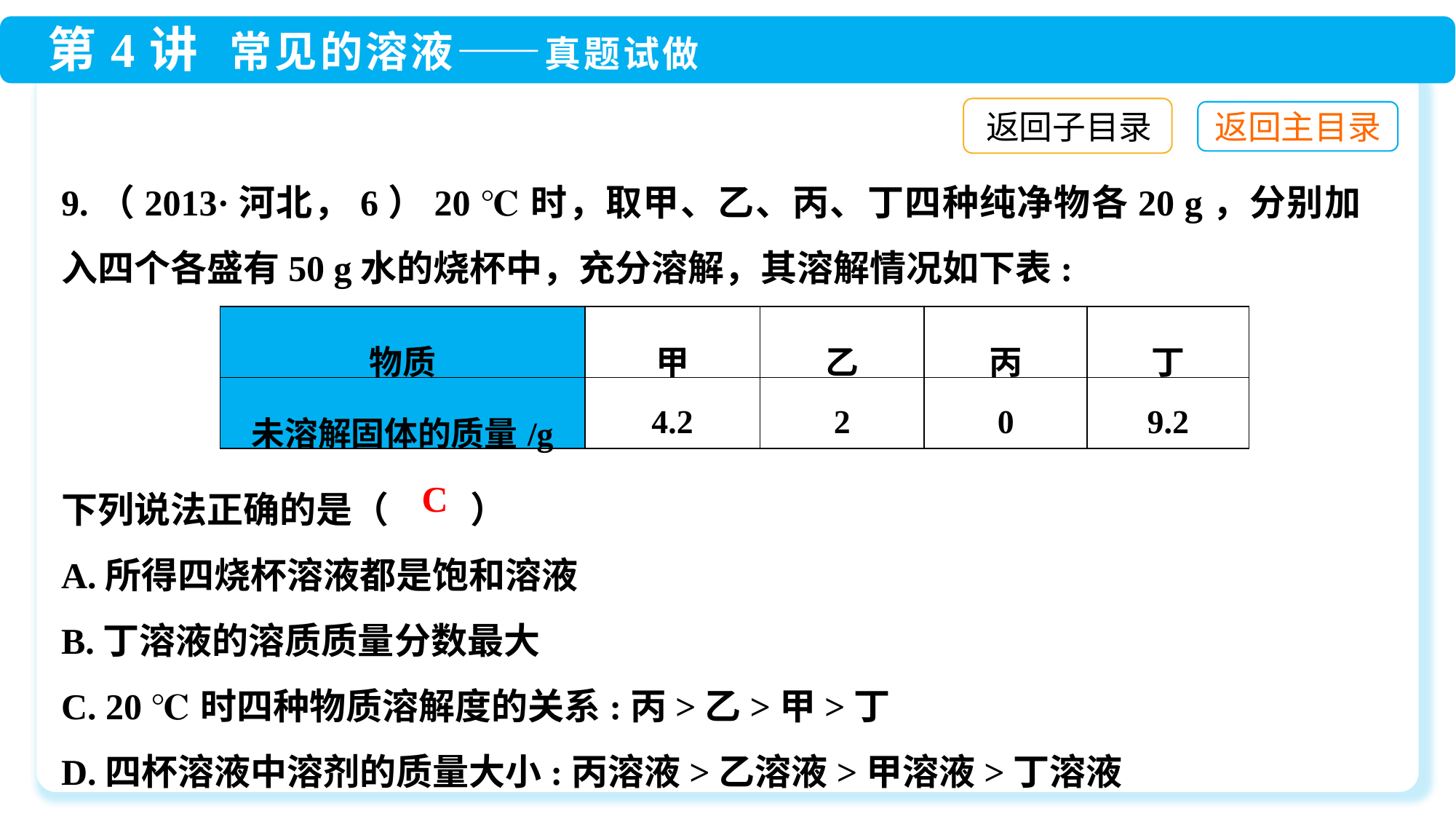

返回子目录

9.（2013·河北，6）20 ℃时，取甲、乙、丙、丁四种纯净物各20 g，分别加入四个各盛有50 g水的烧杯中，充分溶解，其溶解情况如下表:
| 物质 | 甲 | 乙 | 丙 | 丁 |
| --- | --- | --- | --- | --- |
| 未溶解固体的质量/g | 4.2 | 2 | 0 | 9.2 |
下列说法正确的是（          ）
A.所得四烧杯溶液都是饱和溶液
B.丁溶液的溶质质量分数最大
C. 20 ℃时四种物质溶解度的关系:丙>乙>甲>丁
D.四杯溶液中溶剂的质量大小:丙溶液>乙溶液>甲溶液>丁溶液
C